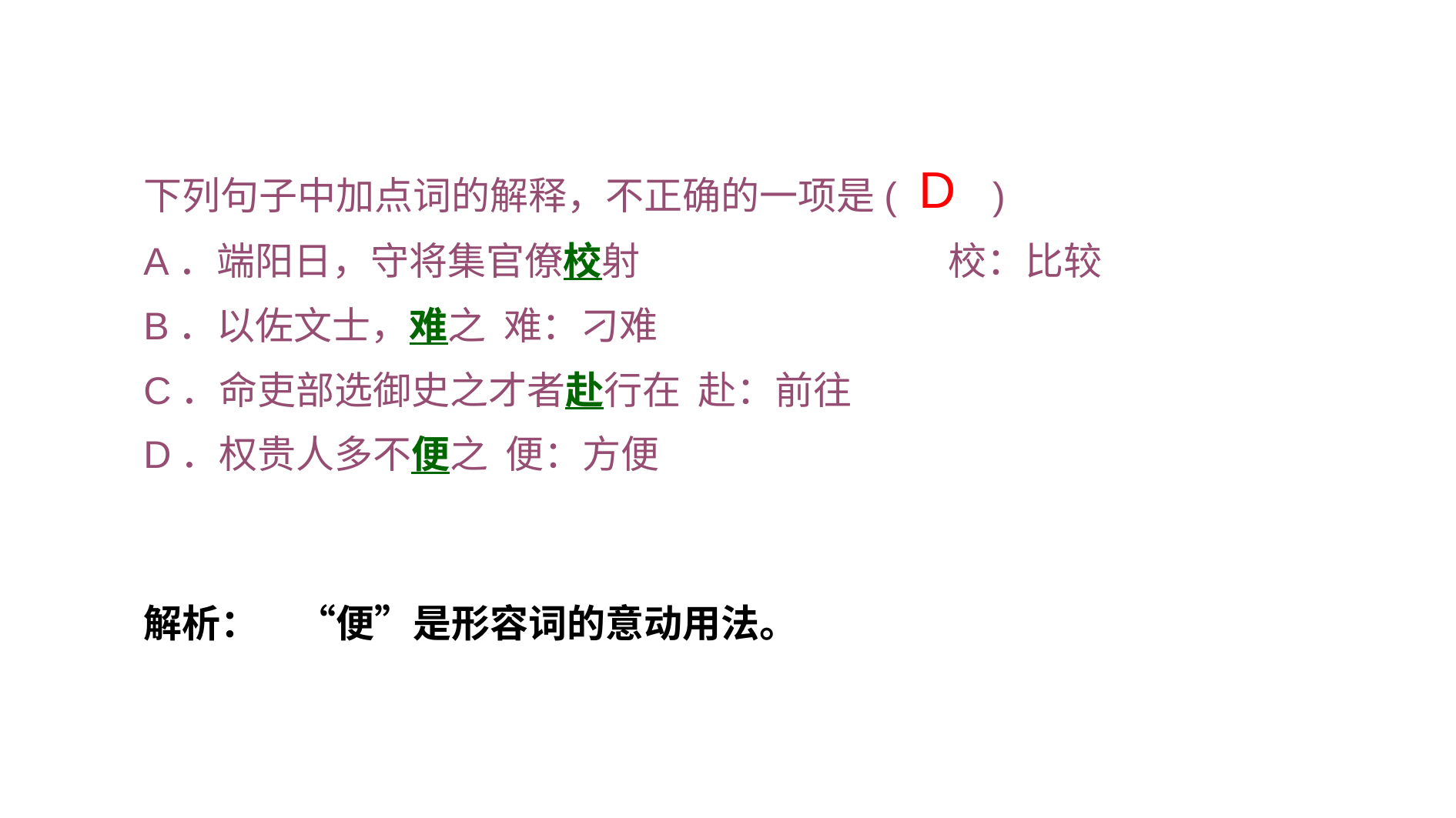

下列句子中加点词的解释，不正确的一项是(　　)
A．端阳日，守将集官僚校射　　　　　　　　校：比较
B．以佐文士，难之  难：刁难
C．命吏部选御史之才者赴行在  赴：前往
D．权贵人多不便之  便：方便
D
解析：　“便”是形容词的意动用法。